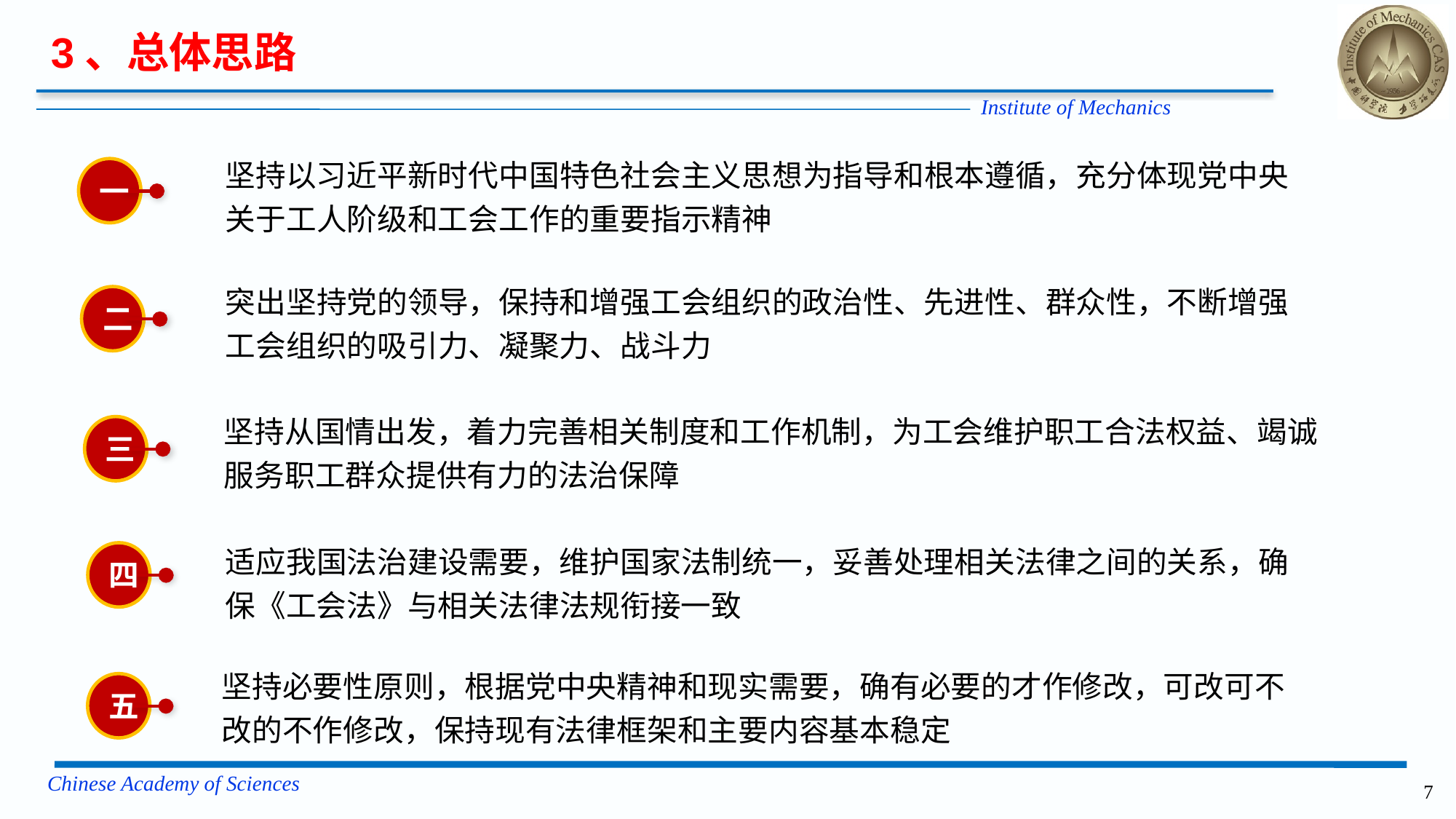

3、总体思路

一
坚持以习近平新时代中国特色社会主义思想为指导和根本遵循，充分体现党中央关于工人阶级和工会工作的重要指示精神

二
突出坚持党的领导，保持和增强工会组织的政治性、先进性、群众性，不断增强工会组织的吸引力、凝聚力、战斗力
坚持从国情出发，着力完善相关制度和工作机制，为工会维护职工合法权益、竭诚服务职工群众提供有力的法治保障

三

四
适应我国法治建设需要，维护国家法制统一，妥善处理相关法律之间的关系，确保《工会法》与相关法律法规衔接一致

坚持必要性原则，根据党中央精神和现实需要，确有必要的才作修改，可改可不改的不作修改，保持现有法律框架和主要内容基本稳定

五
7